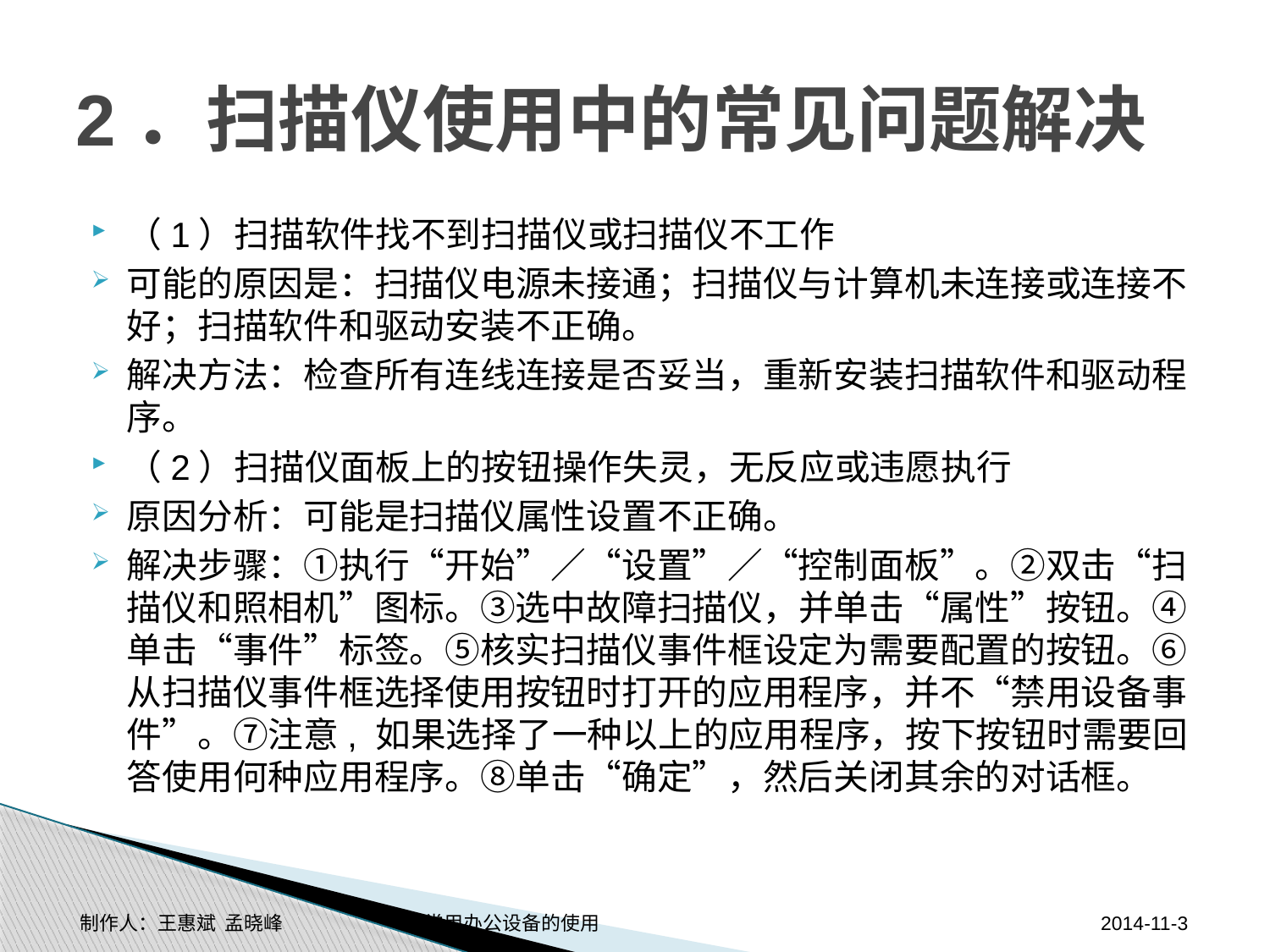

# 2．扫描仪使用中的常见问题解决
（1）扫描软件找不到扫描仪或扫描仪不工作
可能的原因是：扫描仪电源未接通；扫描仪与计算机未连接或连接不好；扫描软件和驱动安装不正确。
解决方法：检查所有连线连接是否妥当，重新安装扫描软件和驱动程序。
（2）扫描仪面板上的按钮操作失灵，无反应或违愿执行
原因分析：可能是扫描仪属性设置不正确。
解决步骤：①执行“开始”／“设置”／“控制面板”。②双击“扫描仪和照相机”图标。③选中故障扫描仪，并单击“属性”按钮。④单击“事件”标签。⑤核实扫描仪事件框设定为需要配置的按钮。⑥从扫描仪事件框选择使用按钮时打开的应用程序，并不“禁用设备事件”。⑦注意, 如果选择了一种以上的应用程序，按下按钮时需要回答使用何种应用程序。⑧单击“确定”，然后关闭其余的对话框。

制作人：王惠斌  孟晓峰                                常用办公设备的使用
2014-11-3